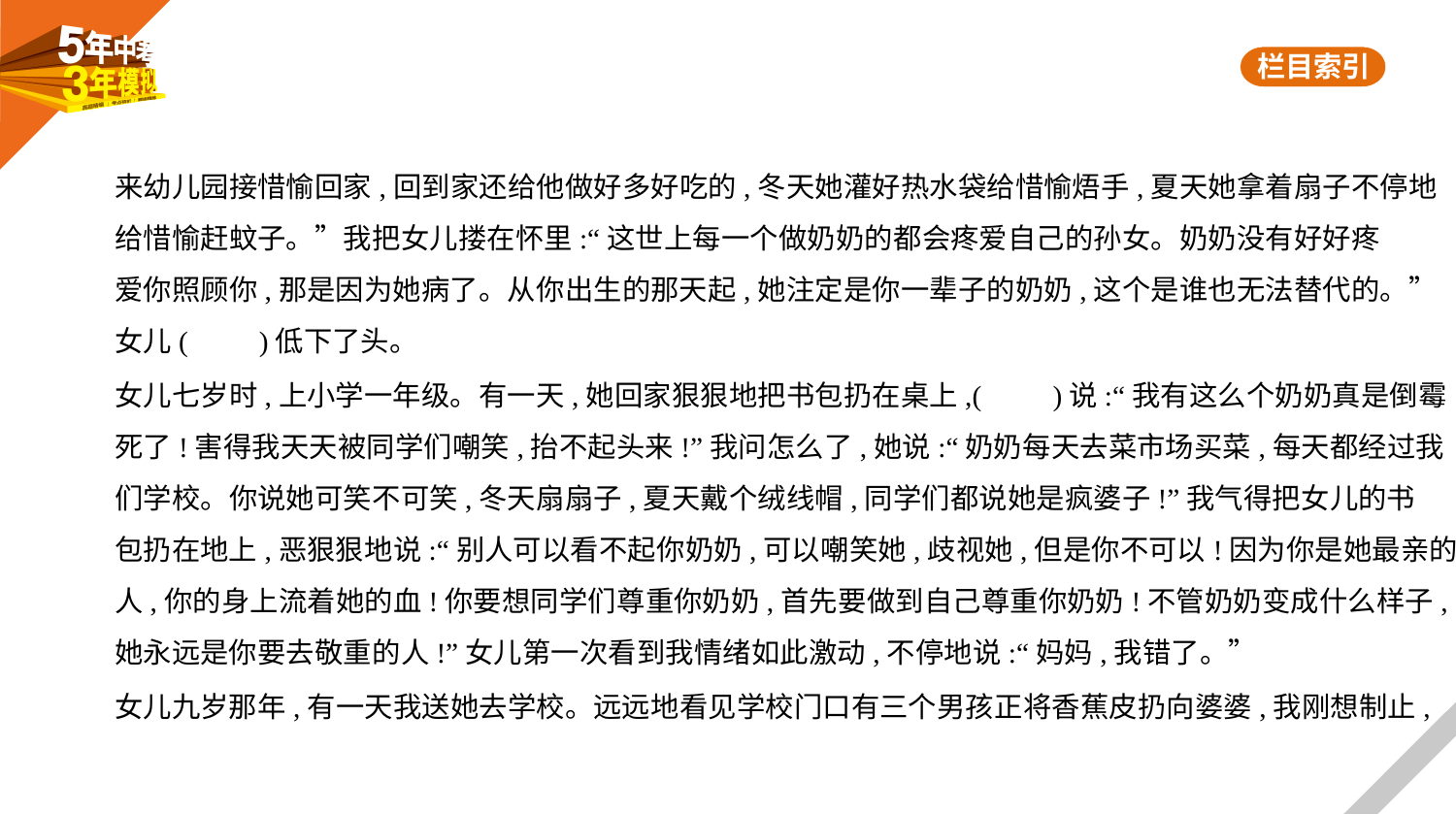

来幼儿园接惜愉回家,回到家还给他做好多好吃的,冬天她灌好热水袋给惜愉焐手,夏天她拿着扇子不停地
给惜愉赶蚊子。”我把女儿搂在怀里:“这世上每一个做奶奶的都会疼爱自己的孙女。奶奶没有好好疼
爱你照顾你,那是因为她病了。从你出生的那天起,她注定是你一辈子的奶奶,这个是谁也无法替代的。”
女儿(　　)低下了头。
女儿七岁时,上小学一年级。有一天,她回家狠狠地把书包扔在桌上,(　　)说:“我有这么个奶奶真是倒霉
死了!害得我天天被同学们嘲笑,抬不起头来!”我问怎么了,她说:“奶奶每天去菜市场买菜,每天都经过我
们学校。你说她可笑不可笑,冬天扇扇子,夏天戴个绒线帽,同学们都说她是疯婆子!”我气得把女儿的书
包扔在地上,恶狠狠地说:“别人可以看不起你奶奶,可以嘲笑她,歧视她,但是你不可以!因为你是她最亲的
人,你的身上流着她的血!你要想同学们尊重你奶奶,首先要做到自己尊重你奶奶!不管奶奶变成什么样子,
她永远是你要去敬重的人!”女儿第一次看到我情绪如此激动,不停地说:“妈妈,我错了。”
女儿九岁那年,有一天我送她去学校。远远地看见学校门口有三个男孩正将香蕉皮扔向婆婆,我刚想制止,